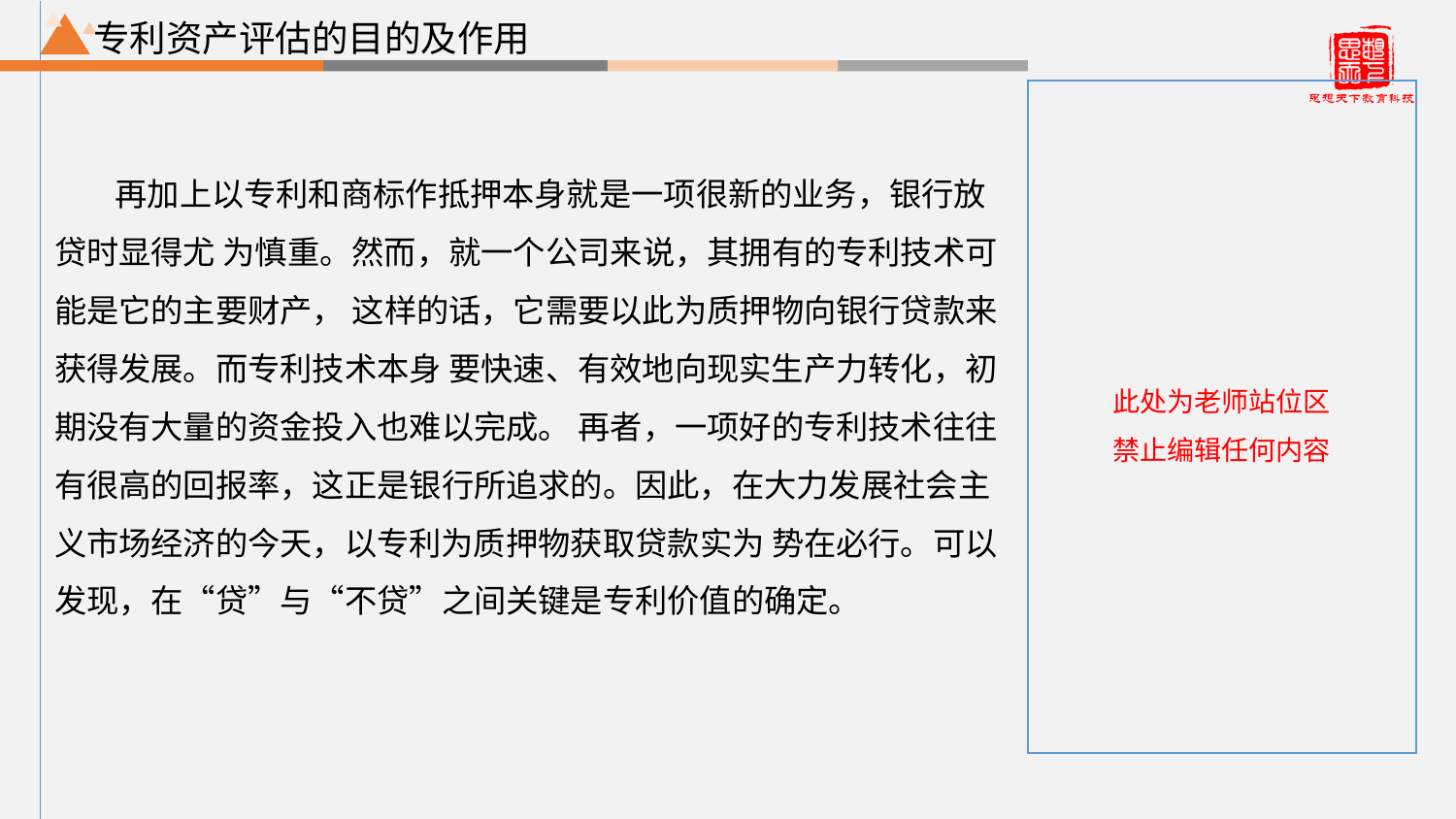

专利资产评估的目的及作用
再加上以专利和商标作抵押本身就是一项很新的业务，银行放贷时显得尤 为慎重。然而，就一个公司来说，其拥有的专利技术可能是它的主要财产， 这样的话，它需要以此为质押物向银行贷款来获得发展。而专利技术本身 要快速、有效地向现实生产力转化，初期没有大量的资金投入也难以完成。 再者，一项好的专利技术往往有很高的回报率，这正是银行所追求的。因此，在大力发展社会主义市场经济的今天，以专利为质押物获取贷款实为 势在必行。可以发现，在“贷”与“不贷”之间关键是专利价值的确定。
121